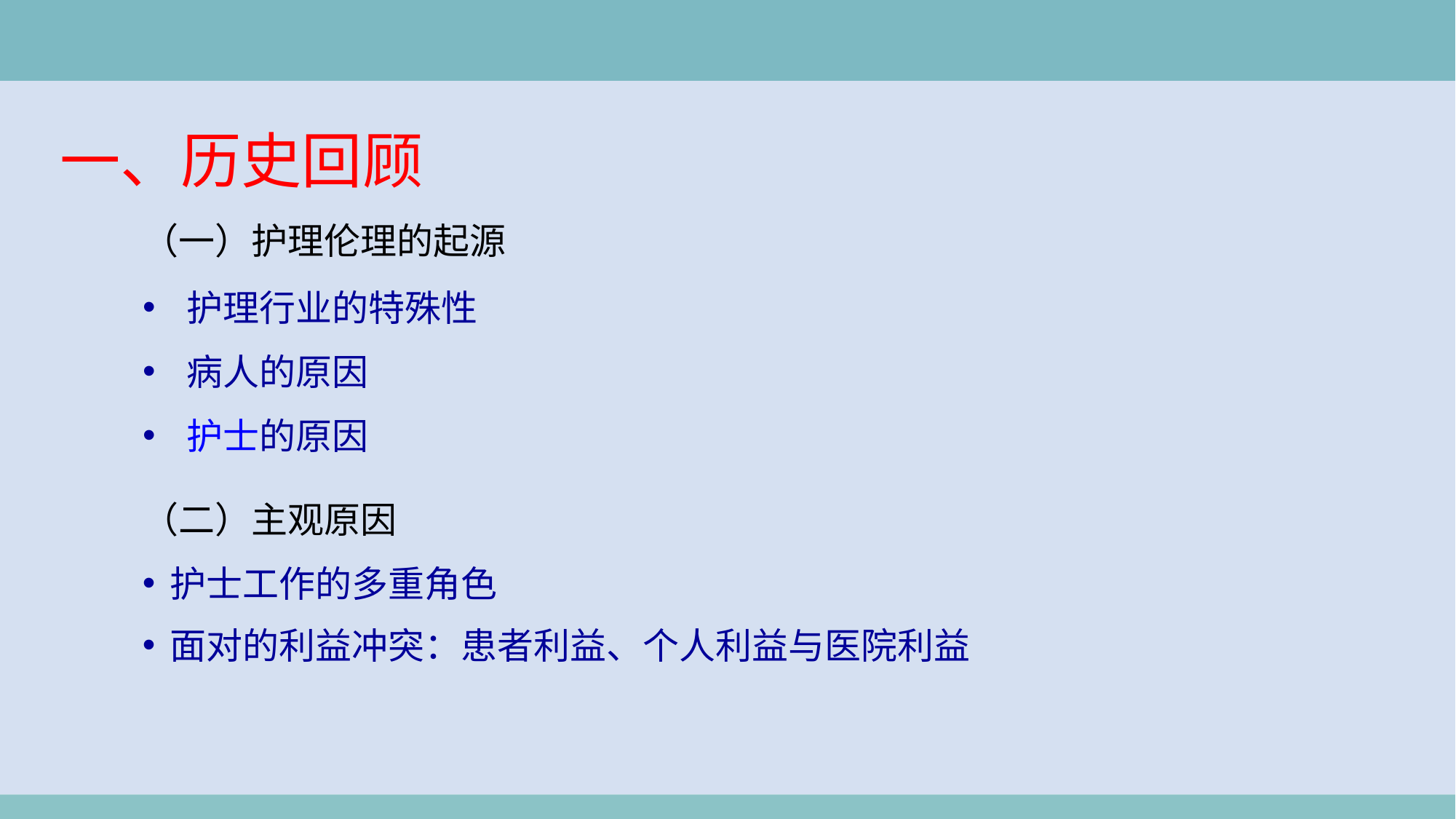

一、历史回顾
（一）护理伦理的起源
 护理行业的特殊性
 病人的原因
 护士的原因
（二）主观原因
护士工作的多重角色
面对的利益冲突：患者利益、个人利益与医院利益